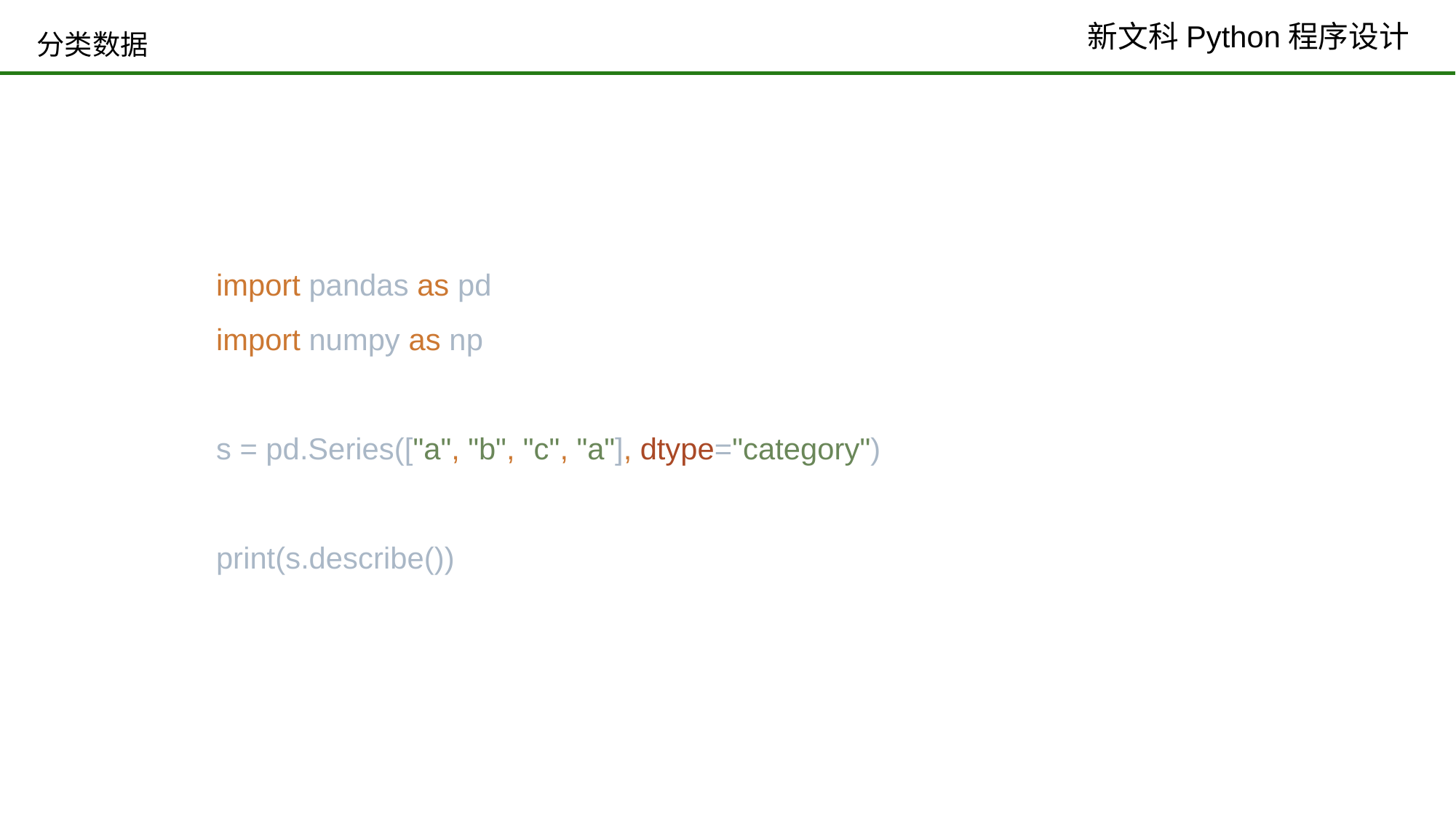

# 分类数据
import pandas as pd
import numpy as np
s = pd.Series(["a", "b", "c", "a"], dtype="category")
print(s.describe())